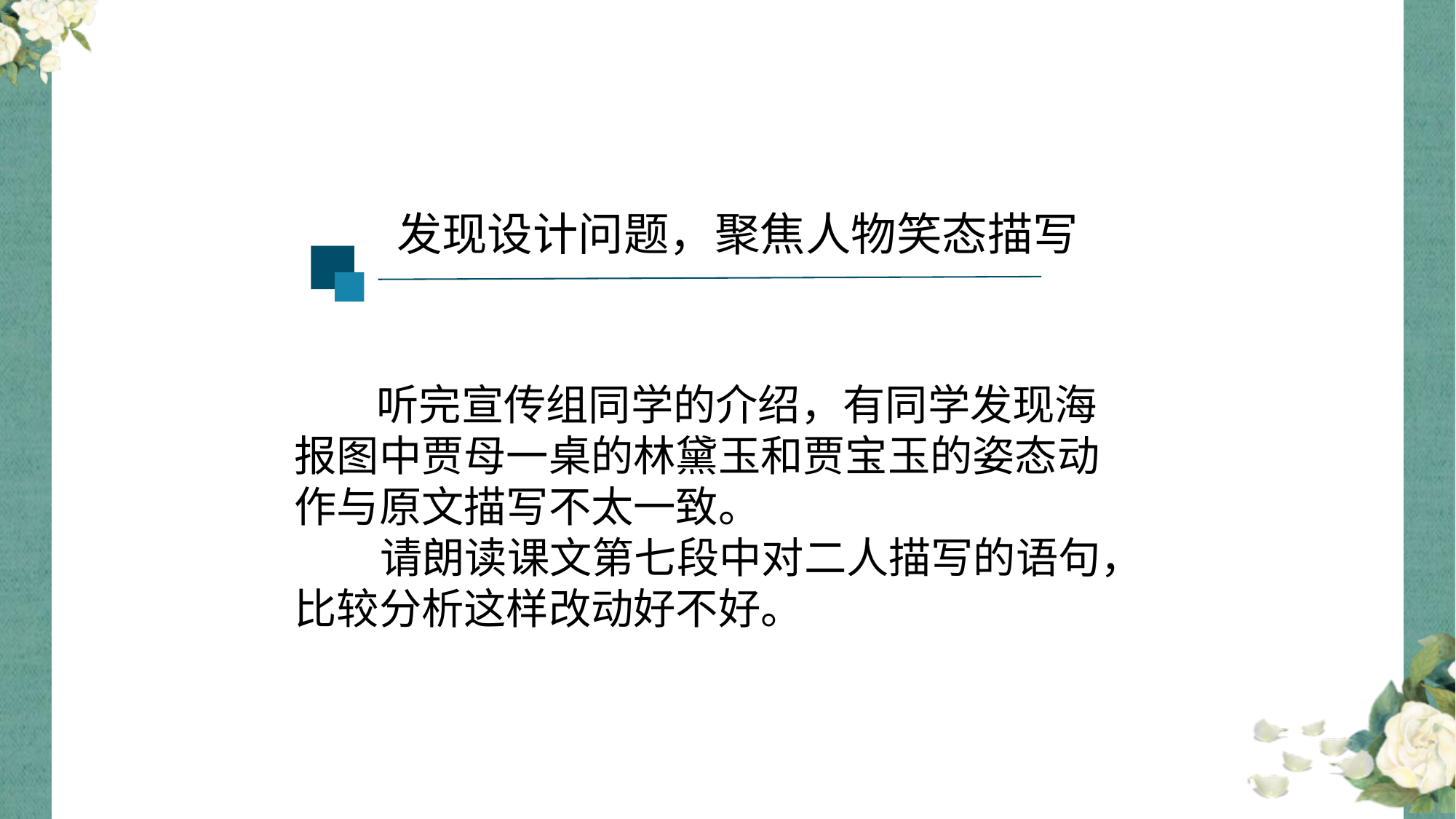

发现设计问题，聚焦人物笑态描写

         听完宣传组同学的介绍，有同学发现海报图中贾母一桌的林黛玉和贾宝玉的姿态动作与原文描写不太一致。
        请朗读课文第七段中对二人描写的语句，比较分析这样改动好不好。